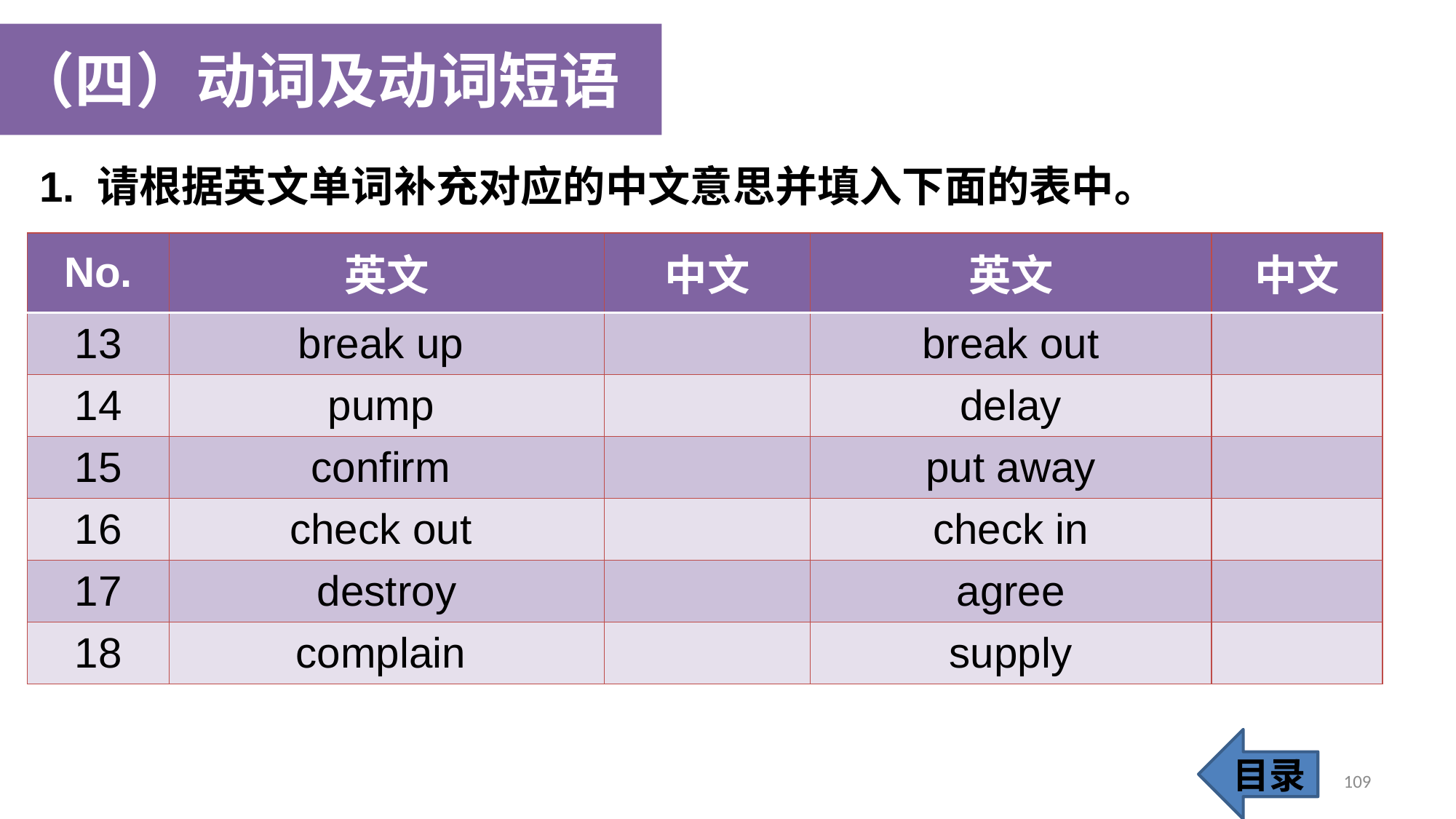

（四）动词及动词短语
1. 请根据英文单词补充对应的中文意思并填入下面的表中。
| No. | 英文 | 中文 | 英文 | 中文 |
| --- | --- | --- | --- | --- |
| 13 | break up |  | break out |  |
| 14 | pump |  | delay |  |
| 15 | confirm |  | put away |  |
| 16 | check out |  | check in |  |
| 17 | destroy |  | agree |  |
| 18 | complain |  | supply |  |
目录
109